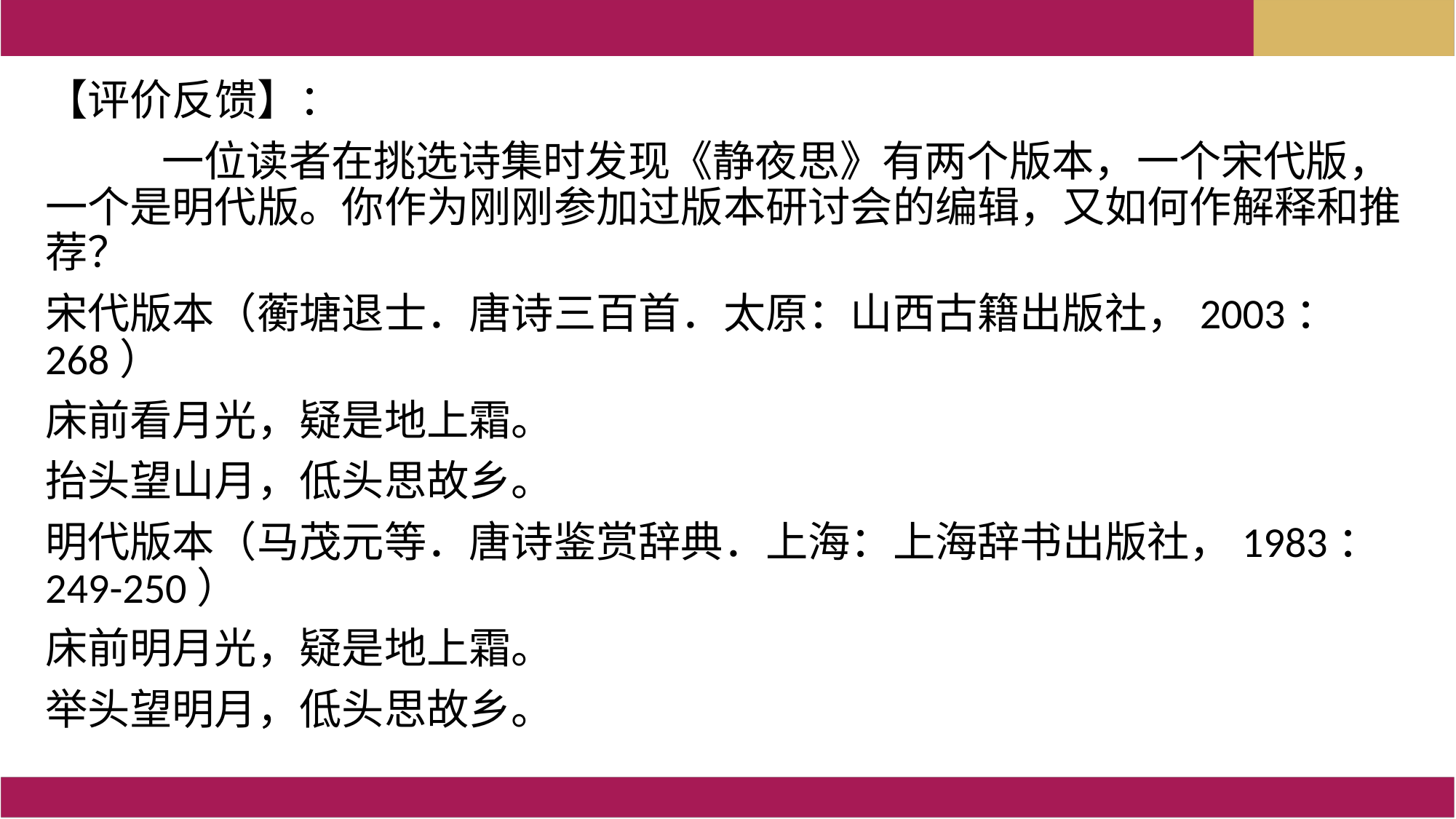

【评价反馈】：
         一位读者在挑选诗集时发现《静夜思》有两个版本，一个宋代版，一个是明代版。你作为刚刚参加过版本研讨会的编辑，又如何作解释和推荐？
宋代版本（蘅塘退士．唐诗三百首．太原：山西古籍出版社，2003：268）
床前看月光，疑是地上霜。
抬头望山月，低头思故乡。
明代版本（马茂元等．唐诗鉴赏辞典．上海：上海辞书出版社，1983：249-250）
床前明月光，疑是地上霜。
举头望明月，低头思故乡。